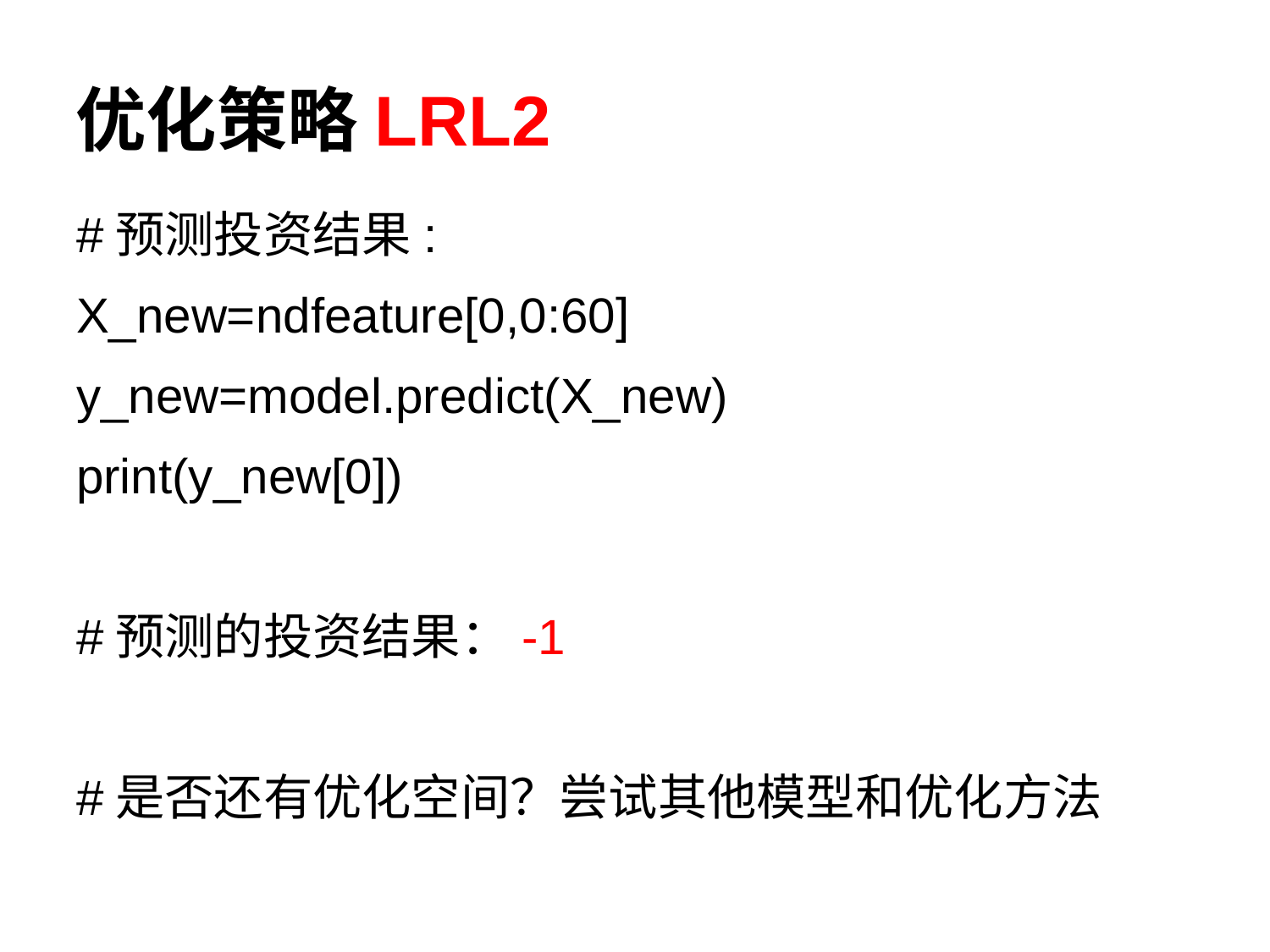

# 优化策略LRL2
#预测投资结果:
X_new=ndfeature[0,0:60]
y_new=model.predict(X_new)
print(y_new[0])

#预测的投资结果：-1

#是否还有优化空间？尝试其他模型和优化方法